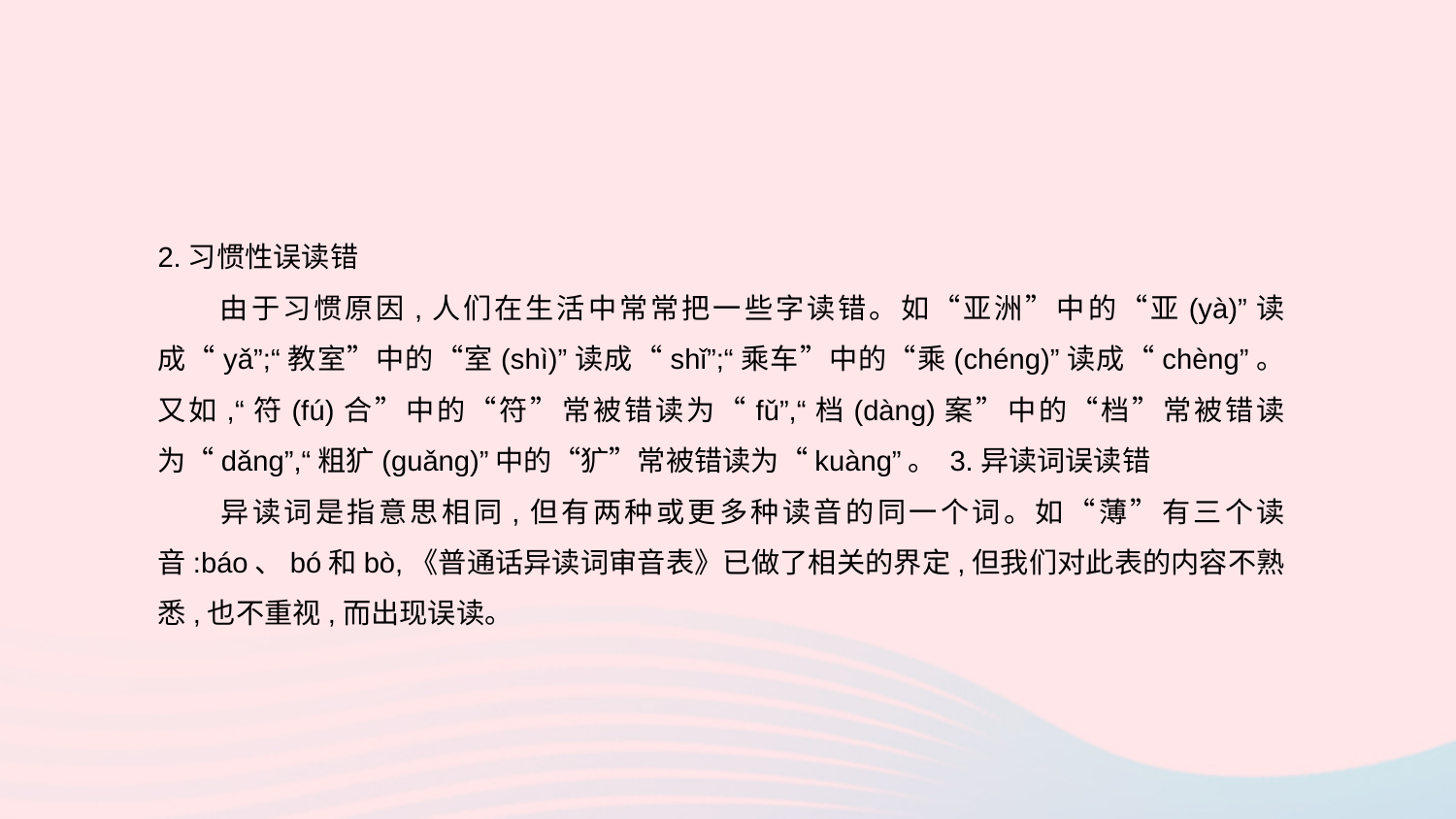

2.习惯性误读错
　　由于习惯原因,人们在生活中常常把一些字读错。如“亚洲”中的“亚(yà)”读成“yǎ”;“教室”中的“室(shì)”读成“shǐ”;“乘车”中的“乘(chénɡ)”读成“chènɡ”。又如,“符(fú)合”中的“符”常被错读为“fǔ”,“档(dànɡ)案”中的“档”常被错读为“dǎnɡ”,“粗犷(ɡuǎnɡ)”中的“犷”常被错读为“kuànɡ”。 3.异读词误读错
　　异读词是指意思相同,但有两种或更多种读音的同一个词。如“薄”有三个读音:báo、bó和bò,《普通话异读词审音表》已做了相关的界定,但我们对此表的内容不熟悉,也不重视,而出现误读。